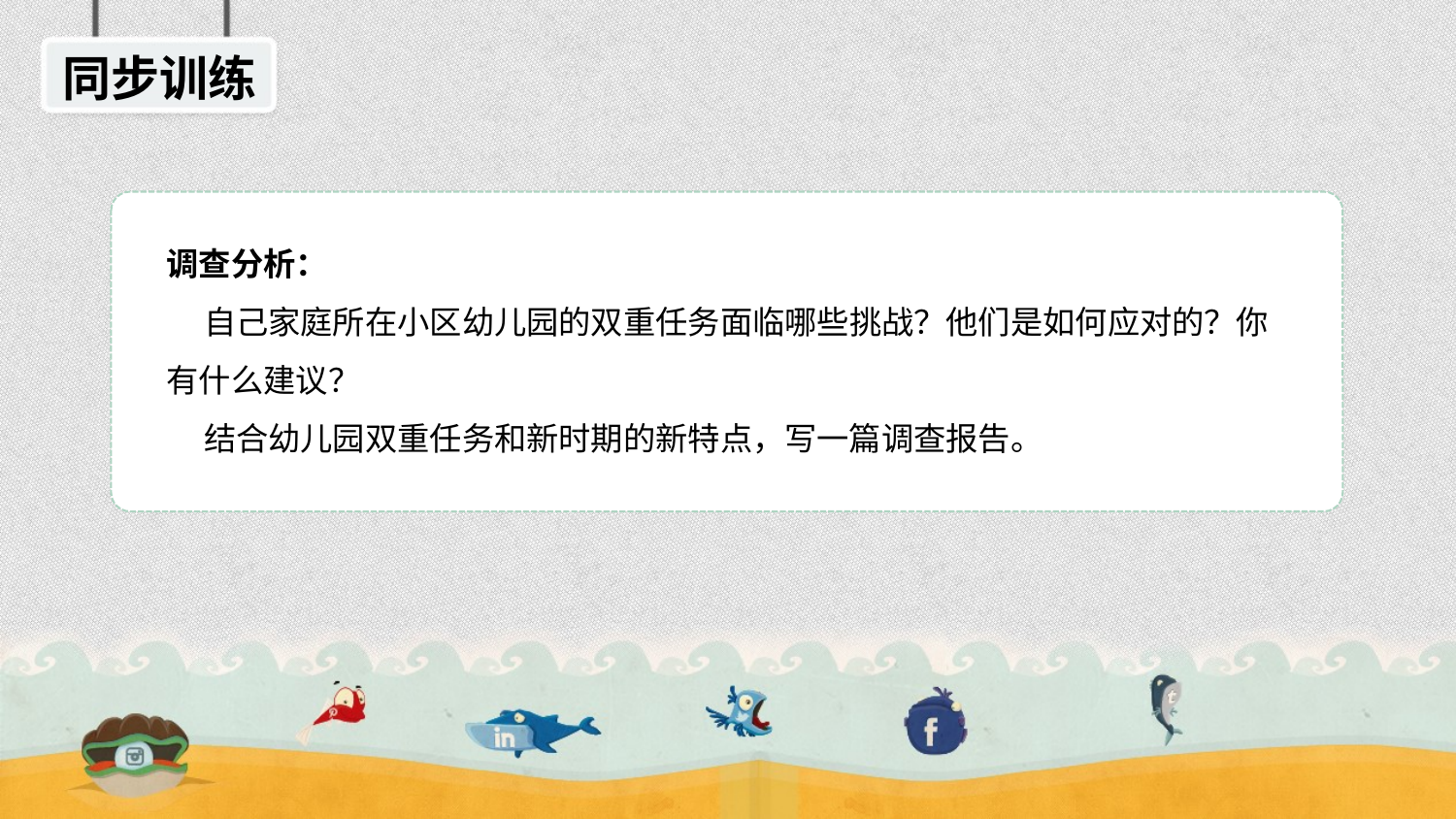

同步训练

调查分析：
    自己家庭所在小区幼儿园的双重任务面临哪些挑战？他们是如何应对的？你有什么建议？
    结合幼儿园双重任务和新时期的新特点，写一篇调查报告。